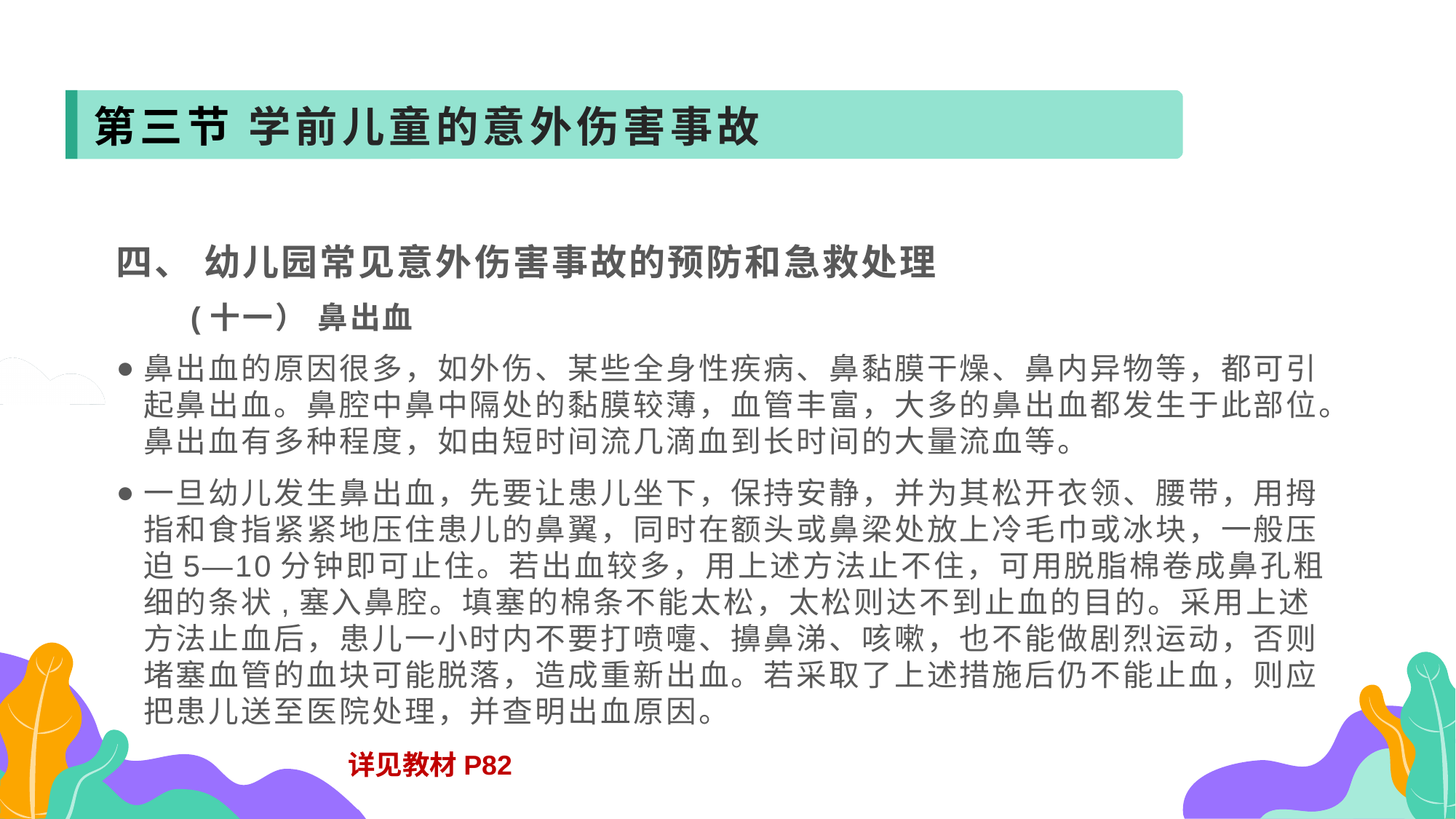

第三节 学前儿童的意外伤害事故
四、 幼儿园常见意外伤害事故的预防和急救处理
       (十一） 鼻出血
鼻出血的原因很多，如外伤、某些全身性疾病、鼻黏膜干燥、鼻内异物等，都可引起鼻出血。鼻腔中鼻中隔处的黏膜较薄，血管丰富，大多的鼻出血都发生于此部位。鼻出血有多种程度，如由短时间流几滴血到长时间的大量流血等。
一旦幼儿发生鼻出血，先要让患儿坐下，保持安静，并为其松开衣领、腰带，用拇指和食指紧紧地压住患儿的鼻翼，同时在额头或鼻梁处放上冷毛巾或冰块，一般压迫5—10分钟即可止住。若出血较多，用上述方法止不住，可用脱脂棉卷成鼻孔粗细的条状,塞入鼻腔。填塞的棉条不能太松，太松则达不到止血的目的。采用上述方法止血后，患儿一小时内不要打喷嚏、擤鼻涕、咳嗽，也不能做剧烈运动，否则堵塞血管的血块可能脱落，造成重新出血。若采取了上述措施后仍不能止血，则应把患儿送至医院处理，并查明出血原因。
详见教材P82